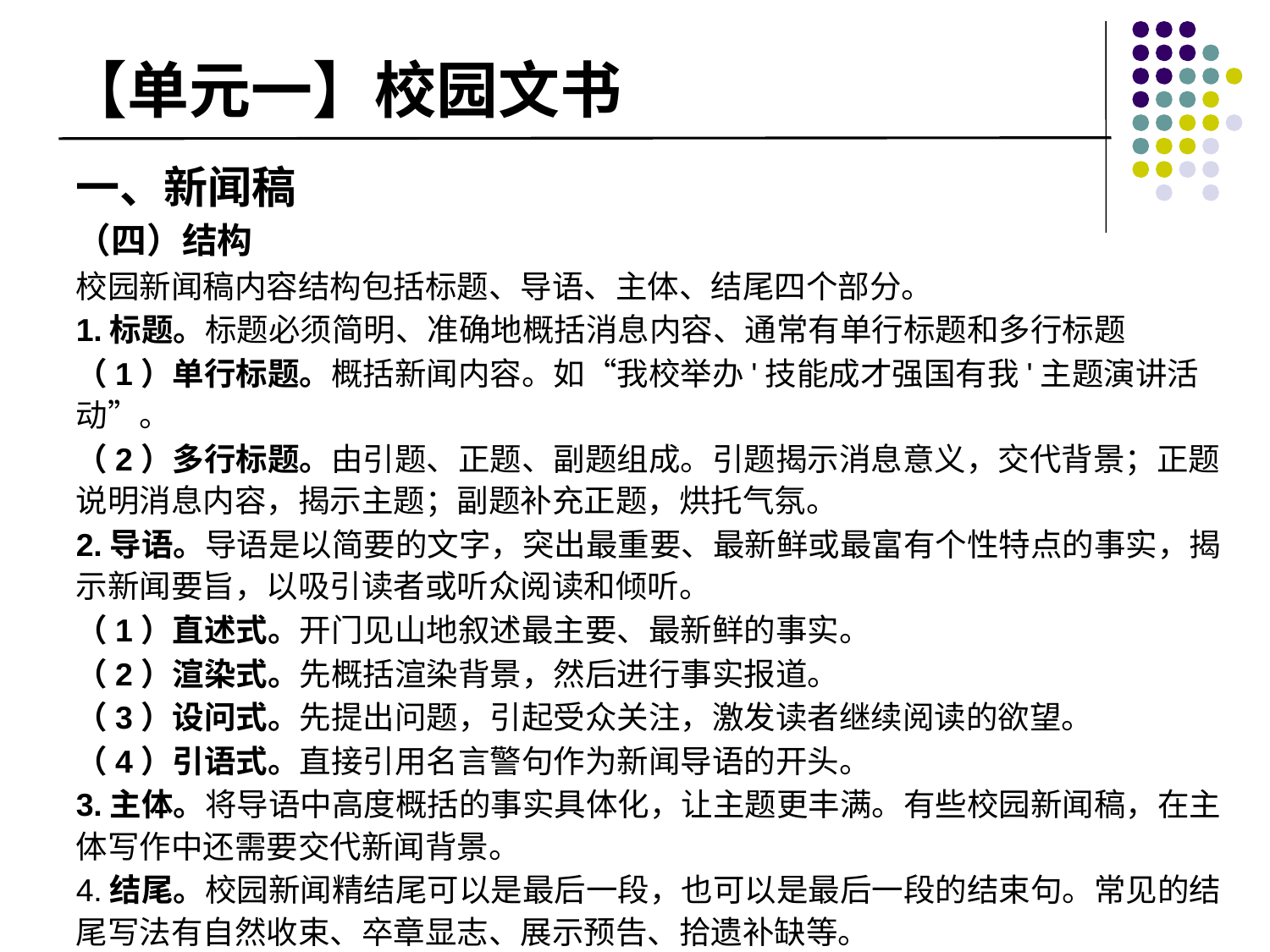

# 【单元一】校园文书
一、新闻稿
（四）结构
校园新闻稿内容结构包括标题、导语、主体、结尾四个部分。
1.标题。标题必须简明、准确地概括消息内容、通常有单行标题和多行标题
（1）单行标题。概括新闻内容。如“我校举办'技能成才强国有我'主题演讲活动”。
（2）多行标题。由引题、正题、副题组成。引题揭示消息意义，交代背景；正题说明消息内容，揭示主题；副题补充正题，烘托气氛。
2.导语。导语是以简要的文字，突出最重要、最新鲜或最富有个性特点的事实，揭示新闻要旨，以吸引读者或听众阅读和倾听。
（1）直述式。开门见山地叙述最主要、最新鲜的事实。
（2）渲染式。先概括渲染背景，然后进行事实报道。
（3）设问式。先提出问题，引起受众关注，激发读者继续阅读的欲望。
（4）引语式。直接引用名言警句作为新闻导语的开头。
3.主体。将导语中高度概括的事实具体化，让主题更丰满。有些校园新闻稿，在主体写作中还需要交代新闻背景。
4.结尾。校园新闻精结尾可以是最后一段，也可以是最后一段的结束句。常见的结尾写法有自然收束、卒章显志、展示预告、拾遗补缺等。